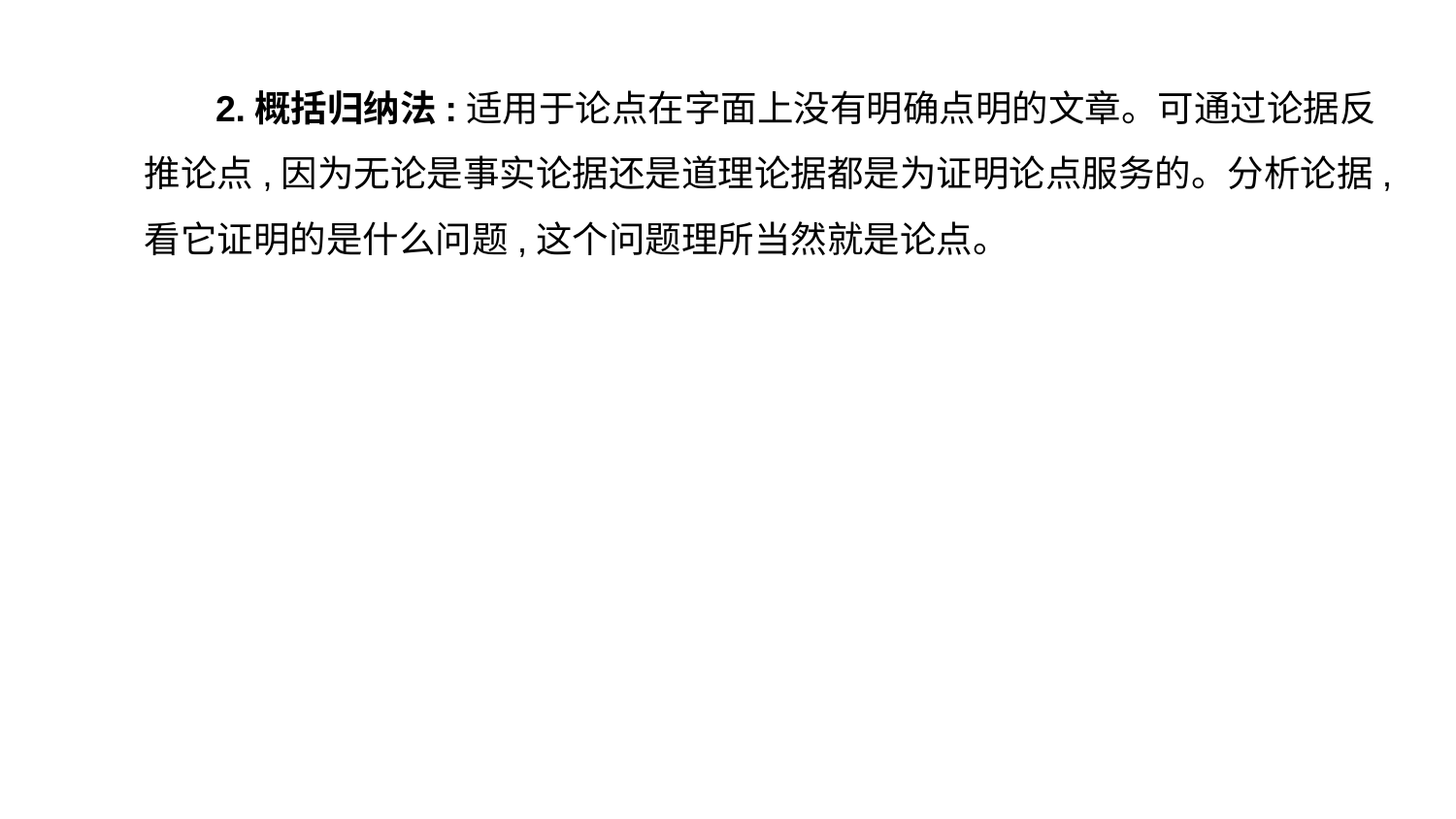

2.概括归纳法:适用于论点在字面上没有明确点明的文章。可通过论据反推论点,因为无论是事实论据还是道理论据都是为证明论点服务的。分析论据,看它证明的是什么问题,这个问题理所当然就是论点。